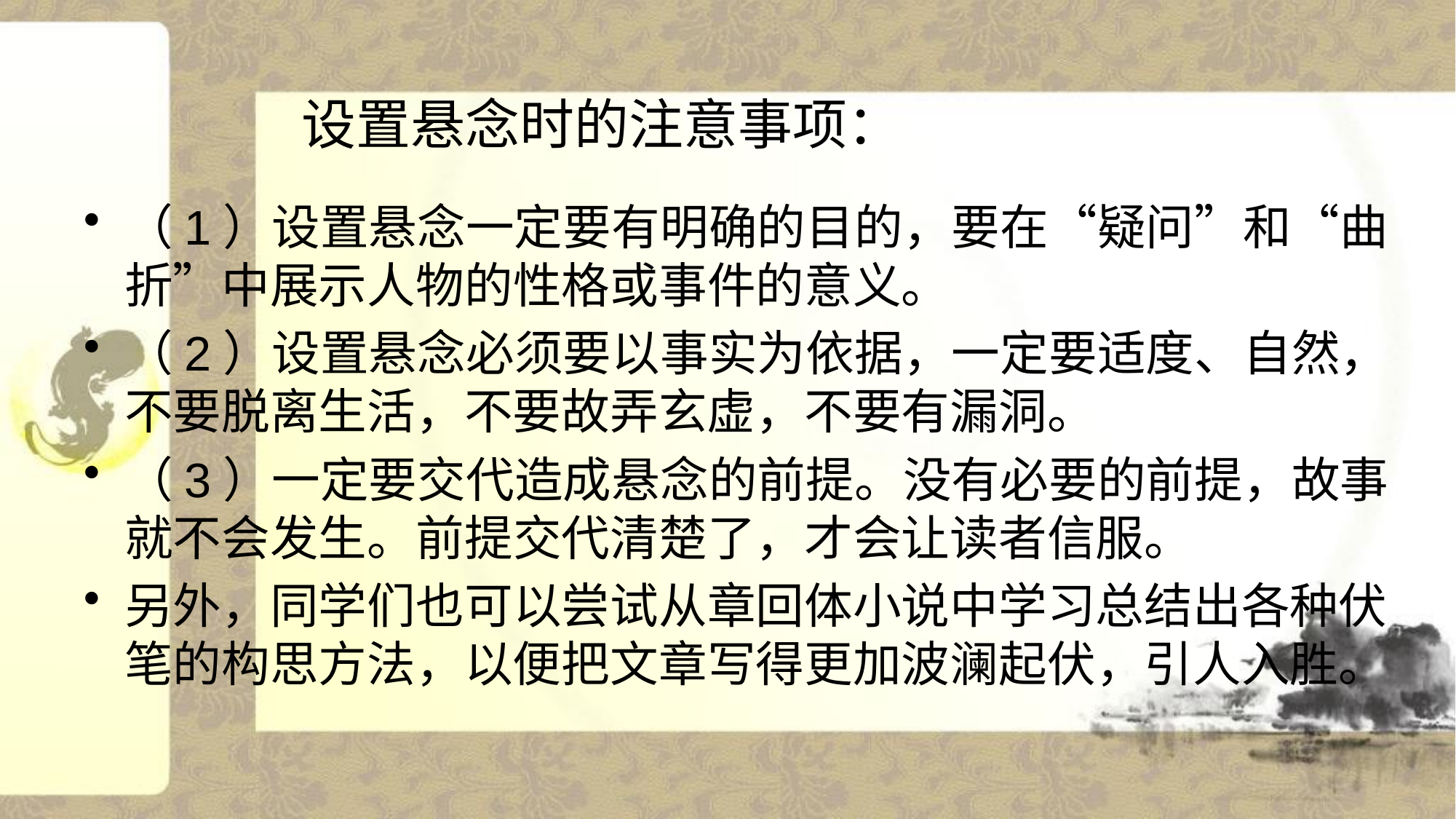

# 设置悬念时的注意事项：
（1）设置悬念一定要有明确的目的，要在“疑问”和“曲折”中展示人物的性格或事件的意义。
（2）设置悬念必须要以事实为依据，一定要适度、自然，不要脱离生活，不要故弄玄虚，不要有漏洞。
（3）一定要交代造成悬念的前提。没有必要的前提，故事就不会发生。前提交代清楚了，才会让读者信服。
另外，同学们也可以尝试从章回体小说中学习总结出各种伏笔的构思方法，以便把文章写得更加波澜起伏，引人入胜。